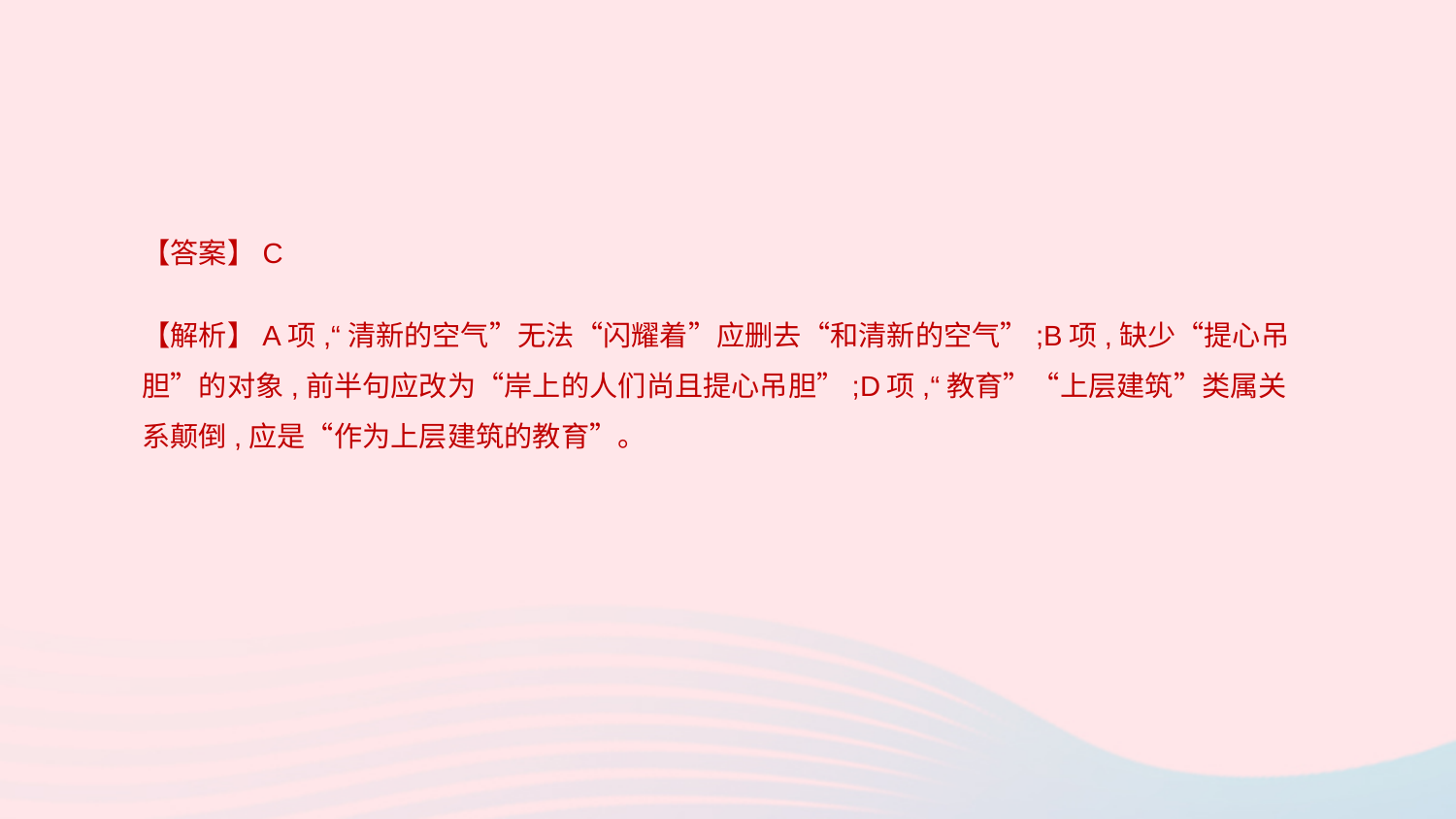

【答案】C
【解析】A项,“清新的空气”无法“闪耀着”应删去“和清新的空气”;B项,缺少“提心吊胆”的对象,前半句应改为“岸上的人们尚且提心吊胆”;D项,“教育”“上层建筑”类属关系颠倒,应是“作为上层建筑的教育”。